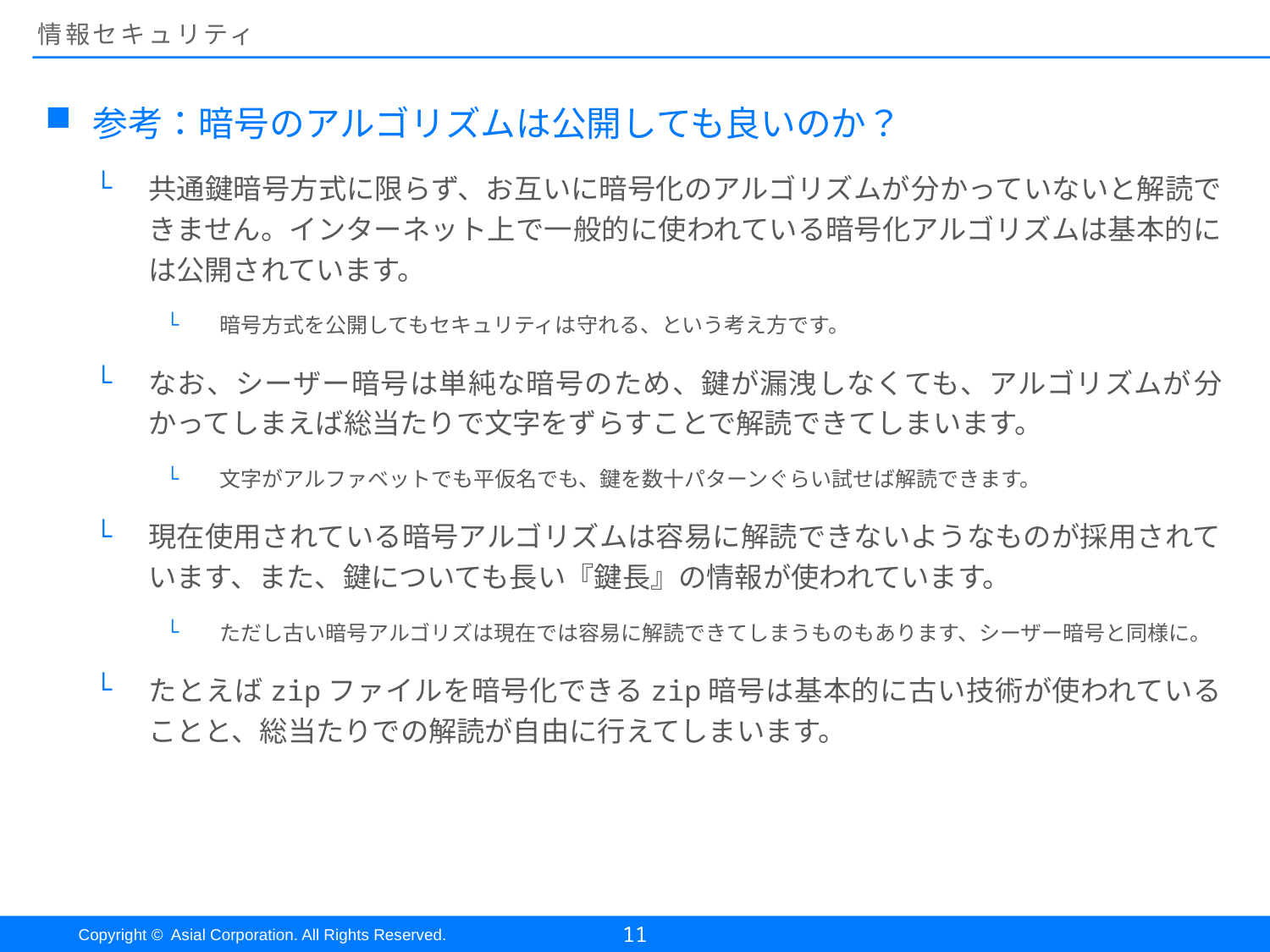

# 情報セキュリティ

参考：暗号のアルゴリズムは公開しても良いのか？
共通鍵暗号方式に限らず、お互いに暗号化のアルゴリズムが分かっていないと解読できません。インターネット上で一般的に使われている暗号化アルゴリズムは基本的には公開されています。
暗号方式を公開してもセキュリティは守れる、という考え方です。
なお、シーザー暗号は単純な暗号のため、鍵が漏洩しなくても、アルゴリズムが分かってしまえば総当たりで文字をずらすことで解読できてしまいます。
文字がアルファベットでも平仮名でも、鍵を数十パターンぐらい試せば解読できます。
現在使用されている暗号アルゴリズムは容易に解読できないようなものが採用されています、また、鍵についても長い『鍵長』の情報が使われています。
ただし古い暗号アルゴリズは現在では容易に解読できてしまうものもあります、シーザー暗号と同様に。
たとえばzipファイルを暗号化できるzip暗号は基本的に古い技術が使われていることと、総当たりでの解読が自由に行えてしまいます。

11